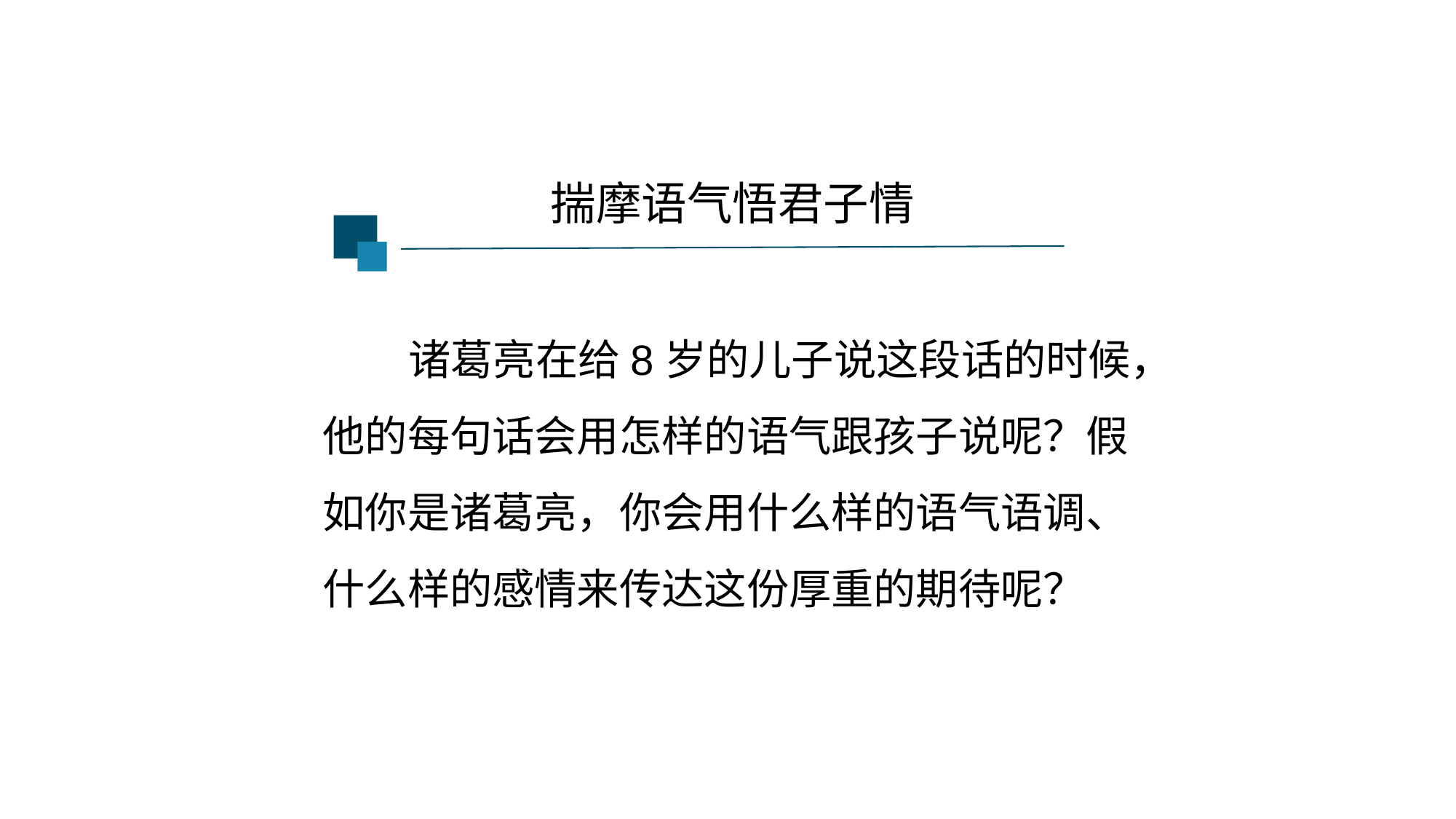

揣摩语气悟君子情

        诸葛亮在给8岁的儿子说这段话的时候，他的每句话会用怎样的语气跟孩子说呢？假如你是诸葛亮，你会用什么样的语气语调、什么样的感情来传达这份厚重的期待呢？